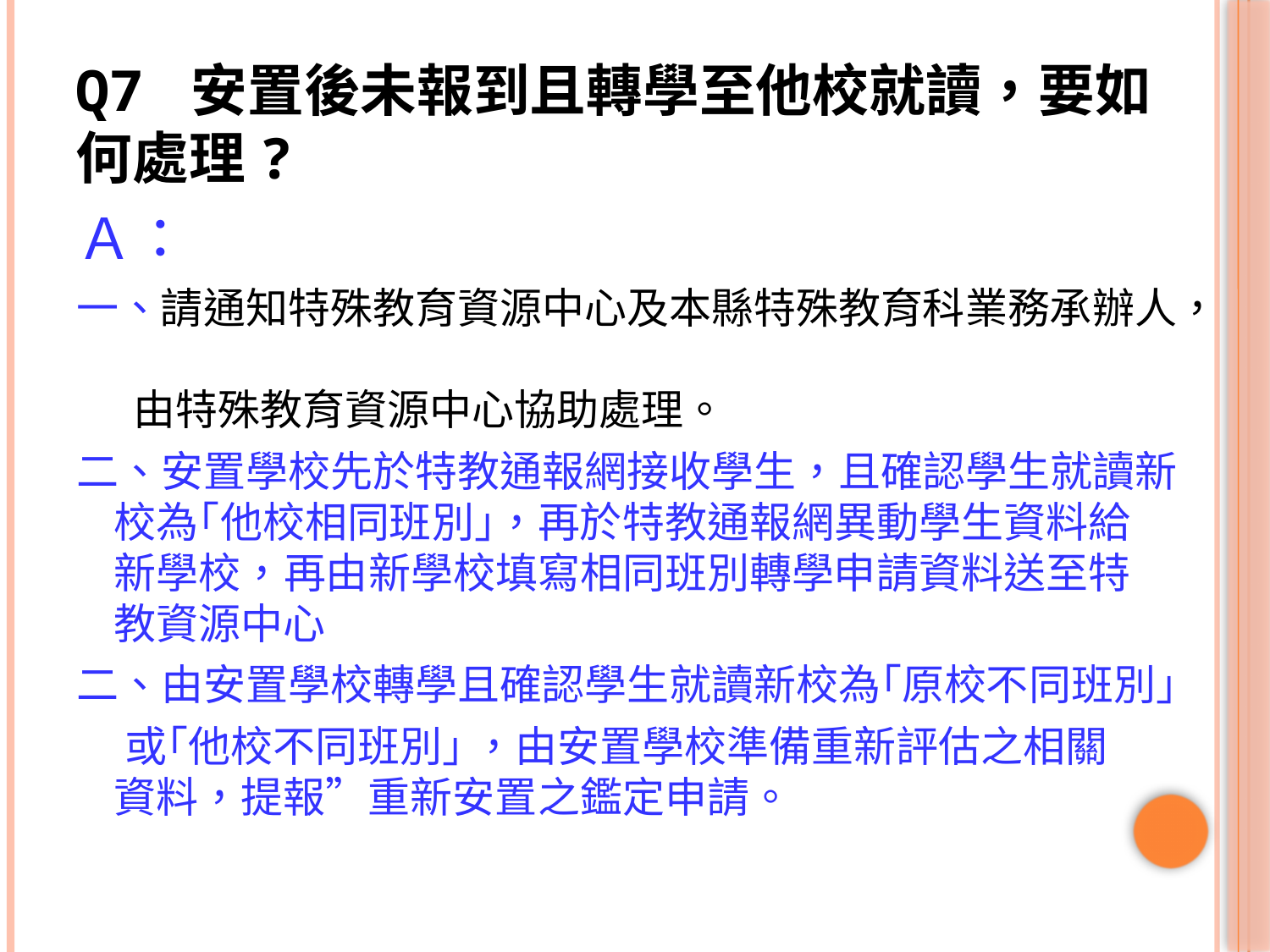

# Q7 安置後未報到且轉學至他校就讀，要如何處理?
Ａ：
一、請通知特殊教育資源中心及本縣特殊教育科業務承辦人，
  由特殊教育資源中心協助處理。
二、安置學校先於特教通報網接收學生，且確認學生就讀新
    校為｢他校相同班別｣，再於特教通報網異動學生資料給
    新學校，再由新學校填寫相同班別轉學申請資料送至特
    教資源中心
二、由安置學校轉學且確認學生就讀新校為｢原校不同班別｣
    或｢他校不同班別｣ ，由安置學校準備重新評估之相關
    資料，提報”重新安置之鑑定申請。